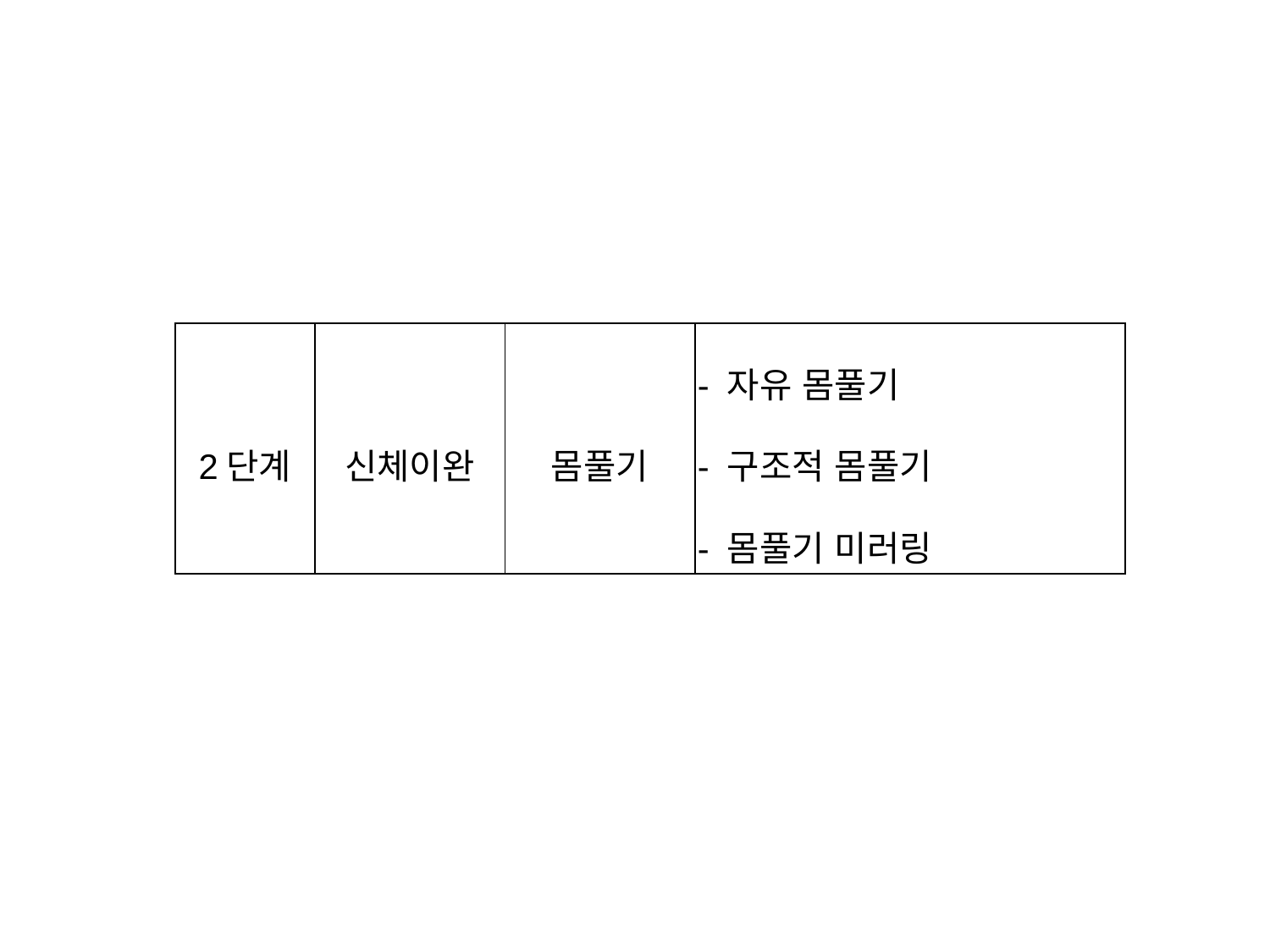

| 2단계 | 신체이완 | 몸풀기 | - 자유 몸풀기 - 구조적 몸풀기 - 몸풀기 미러링 |
| --- | --- | --- | --- |